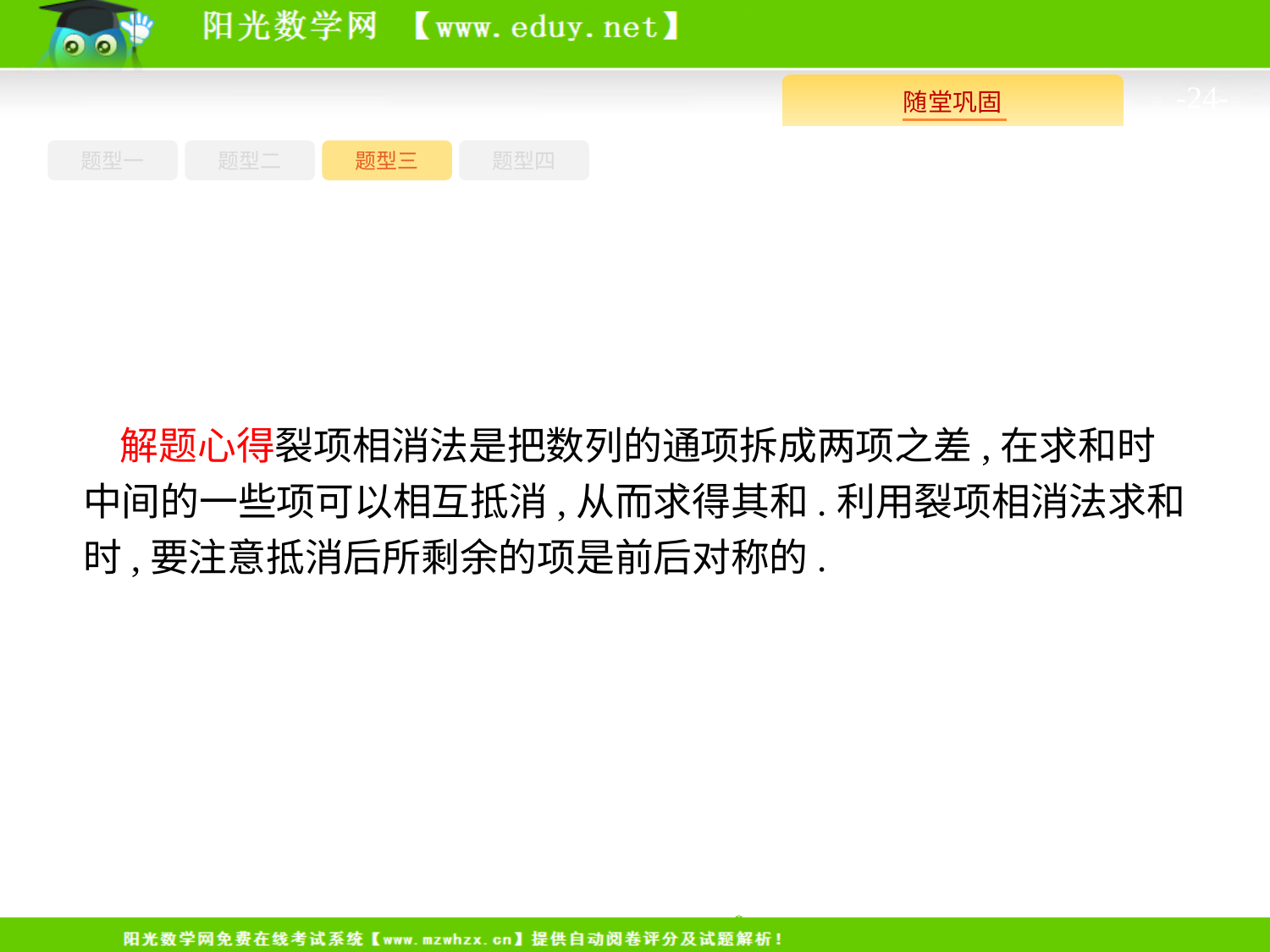

-24-
题型四
题型一
题型三
题型二
解题心得裂项相消法是把数列的通项拆成两项之差,在求和时中间的一些项可以相互抵消,从而求得其和.利用裂项相消法求和时,要注意抵消后所剩余的项是前后对称的.